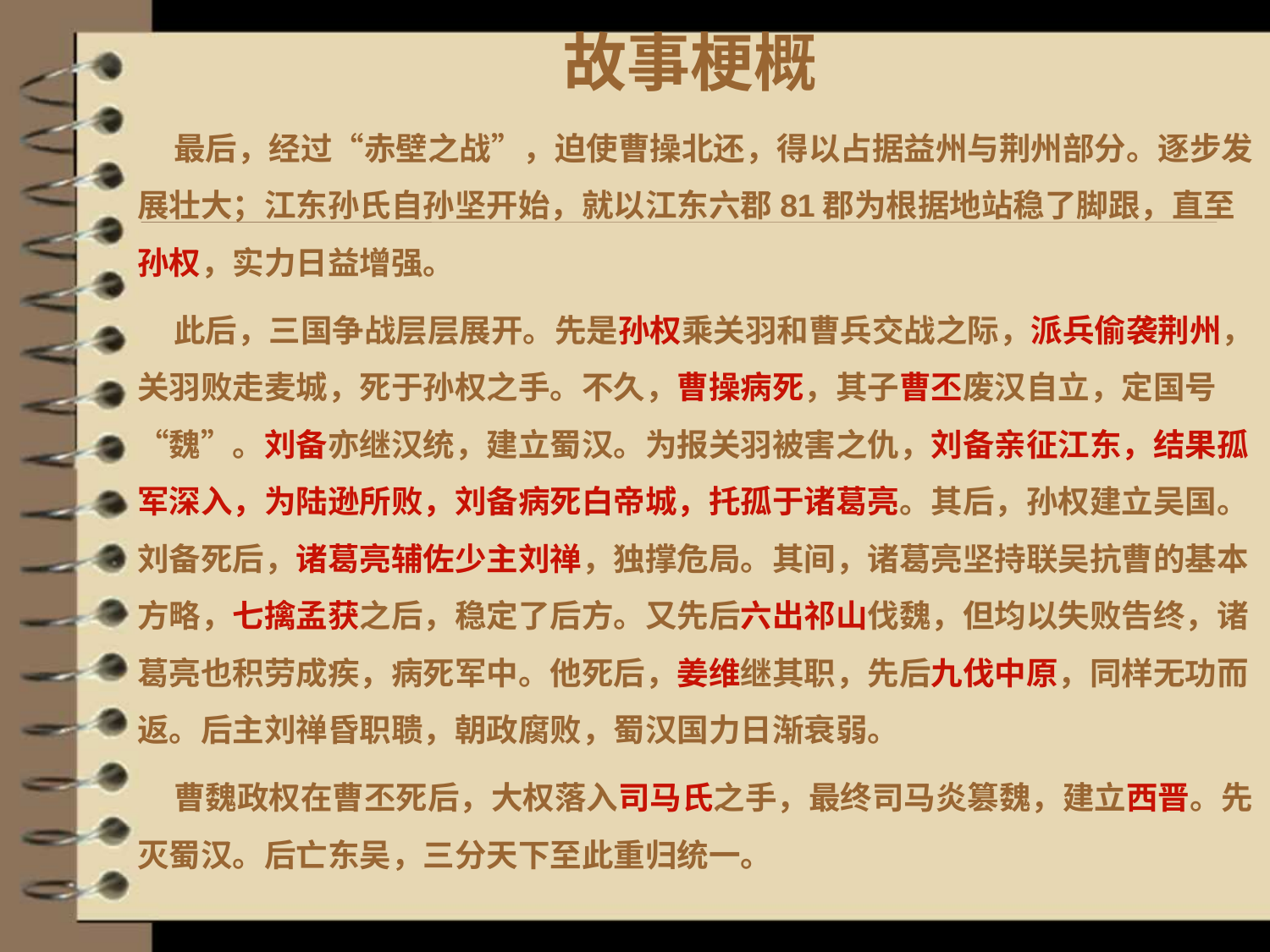

故事梗概
    最后，经过“赤壁之战”，迫使曹操北还，得以占据益州与荆州部分。逐步发展壮大；江东孙氏自孙坚开始，就以江东六郡81郡为根据地站稳了脚跟，直至孙权，实力日益增强。
    此后，三国争战层层展开。先是孙权乘关羽和曹兵交战之际，派兵偷袭荆州，关羽败走麦城，死于孙权之手。不久，曹操病死，其子曹丕废汉自立，定国号“魏”。刘备亦继汉统，建立蜀汉。为报关羽被害之仇，刘备亲征江东，结果孤军深入，为陆逊所败，刘备病死白帝城，托孤于诸葛亮。其后，孙权建立吴国。刘备死后，诸葛亮辅佐少主刘禅，独撑危局。其间，诸葛亮坚持联吴抗曹的基本方略，七擒孟获之后，稳定了后方。又先后六出祁山伐魏，但均以失败告终，诸葛亮也积劳成疾，病死军中。他死后，姜维继其职，先后九伐中原，同样无功而返。后主刘禅昏职聩，朝政腐败，蜀汉国力日渐衰弱。
    曹魏政权在曹丕死后，大权落入司马氏之手，最终司马炎篡魏，建立西晋。先灭蜀汉。后亡东吴，三分天下至此重归统一。